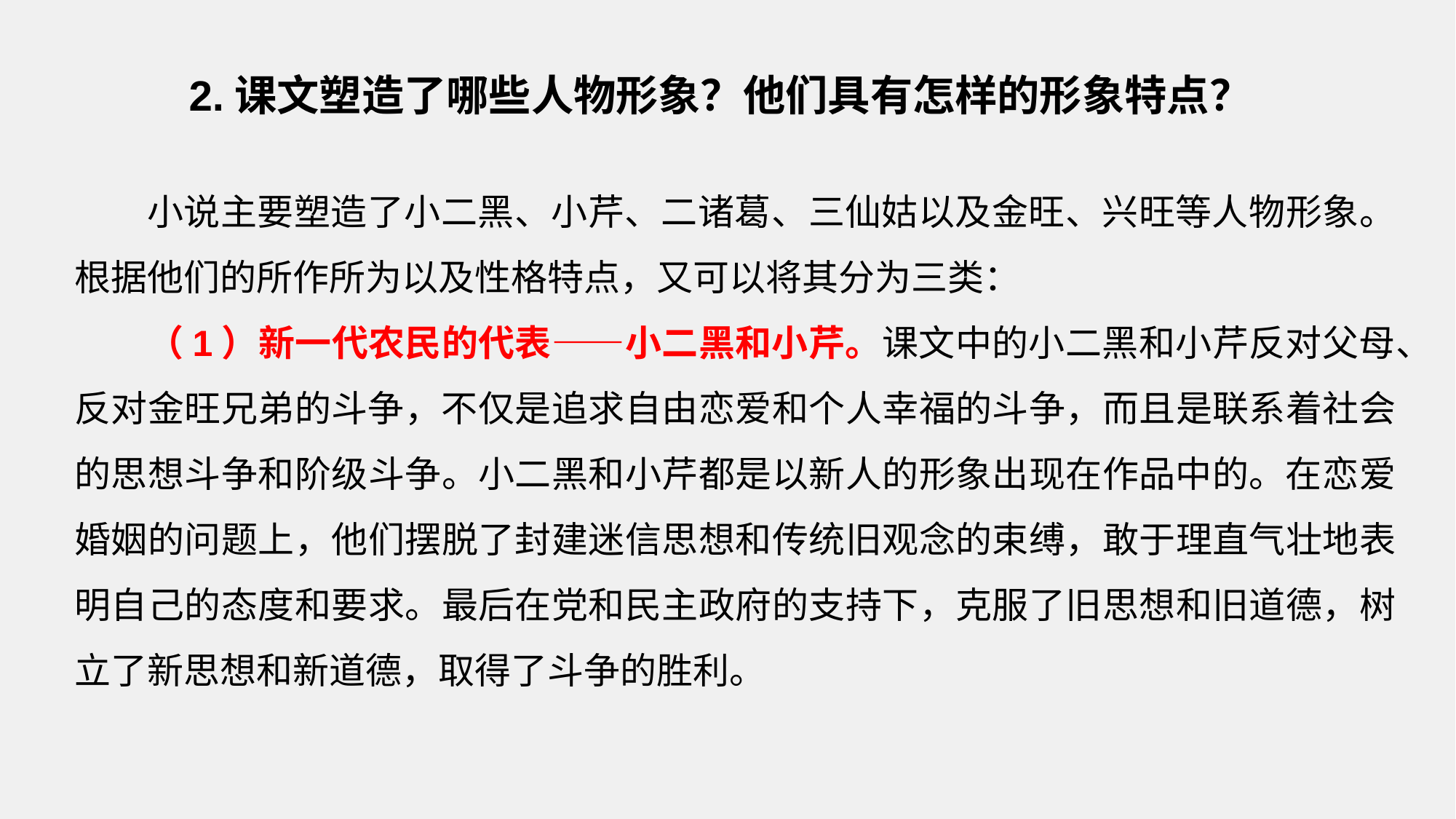

2.课文塑造了哪些人物形象？他们具有怎样的形象特点？
小说主要塑造了小二黑、小芹、二诸葛、三仙姑以及金旺、兴旺等人物形象。根据他们的所作所为以及性格特点，又可以将其分为三类：
（1）新一代农民的代表——小二黑和小芹。课文中的小二黑和小芹反对父母、反对金旺兄弟的斗争，不仅是追求自由恋爱和个人幸福的斗争，而且是联系着社会的思想斗争和阶级斗争。小二黑和小芹都是以新人的形象出现在作品中的。在恋爱婚姻的问题上，他们摆脱了封建迷信思想和传统旧观念的束缚，敢于理直气壮地表明自己的态度和要求。最后在党和民主政府的支持下，克服了旧思想和旧道德，树立了新思想和新道德，取得了斗争的胜利。